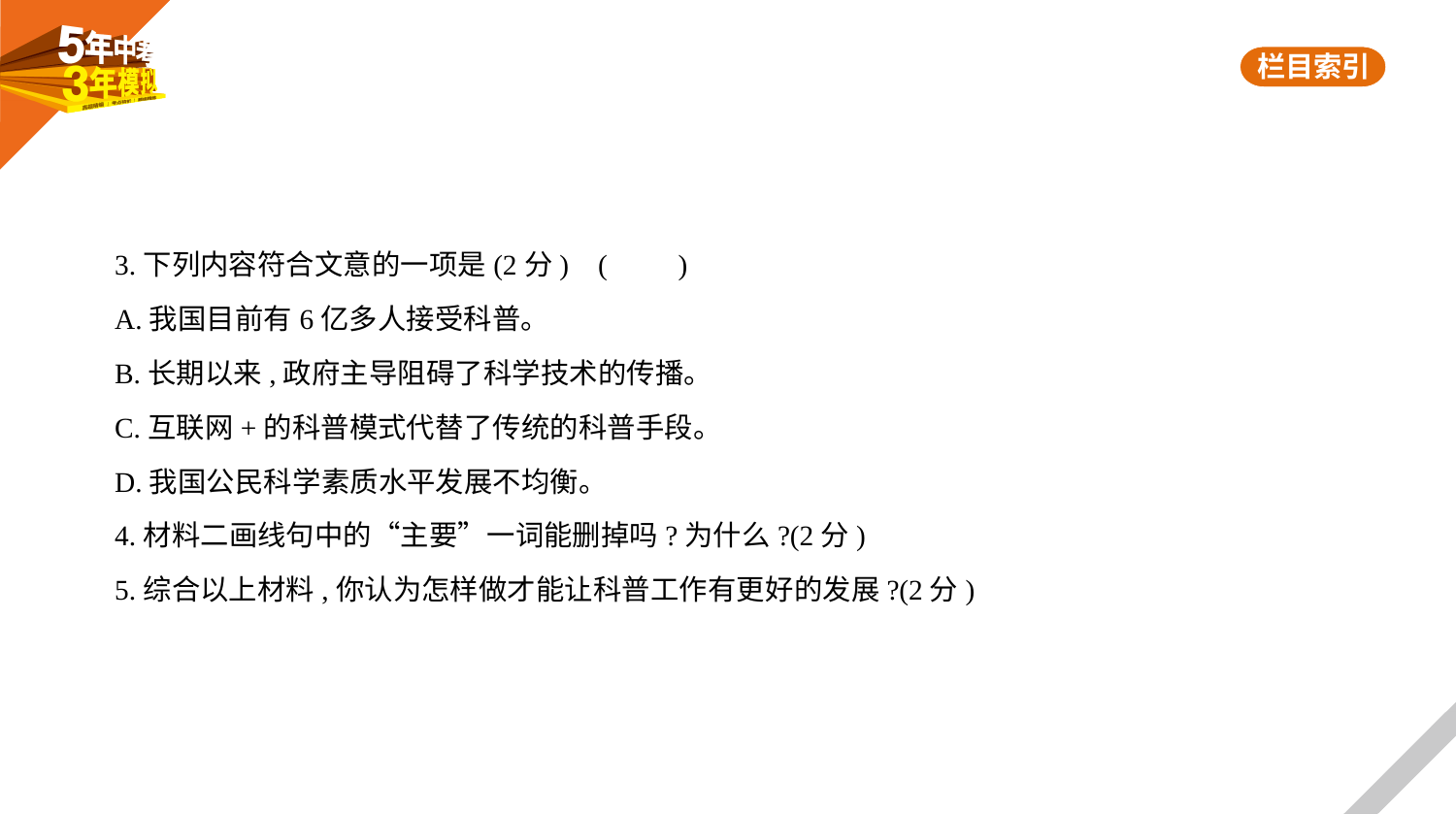

3.下列内容符合文意的一项是(2分) (　　)
A.我国目前有6亿多人接受科普。
B.长期以来,政府主导阻碍了科学技术的传播。
C.互联网+的科普模式代替了传统的科普手段。
D.我国公民科学素质水平发展不均衡。
4.材料二画线句中的“主要”一词能删掉吗?为什么?(2分)
5.综合以上材料,你认为怎样做才能让科普工作有更好的发展?(2分)